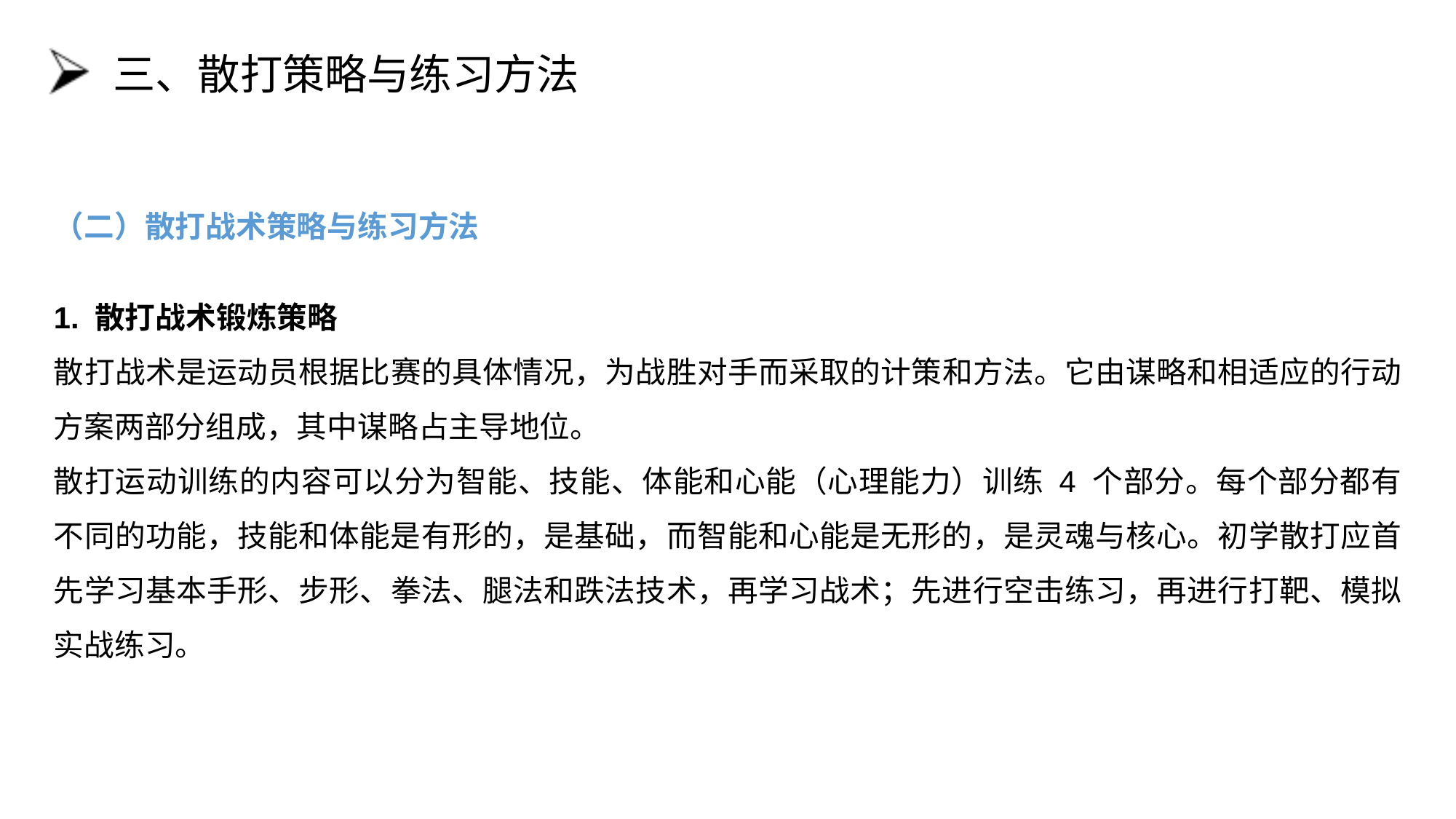

# 三、散打策略与练习方法
（二）散打战术策略与练习方法

1. 散打战术锻炼策略
散打战术是运动员根据比赛的具体情况，为战胜对手而采取的计策和方法。它由谋略和相适应的行动方案两部分组成，其中谋略占主导地位。
散打运动训练的内容可以分为智能、技能、体能和心能（心理能力）训练 4 个部分。每个部分都有不同的功能，技能和体能是有形的，是基础，而智能和心能是无形的，是灵魂与核心。初学散打应首先学习基本手形、步形、拳法、腿法和跌法技术，再学习战术；先进行空击练习，再进行打靶、模拟实战练习。